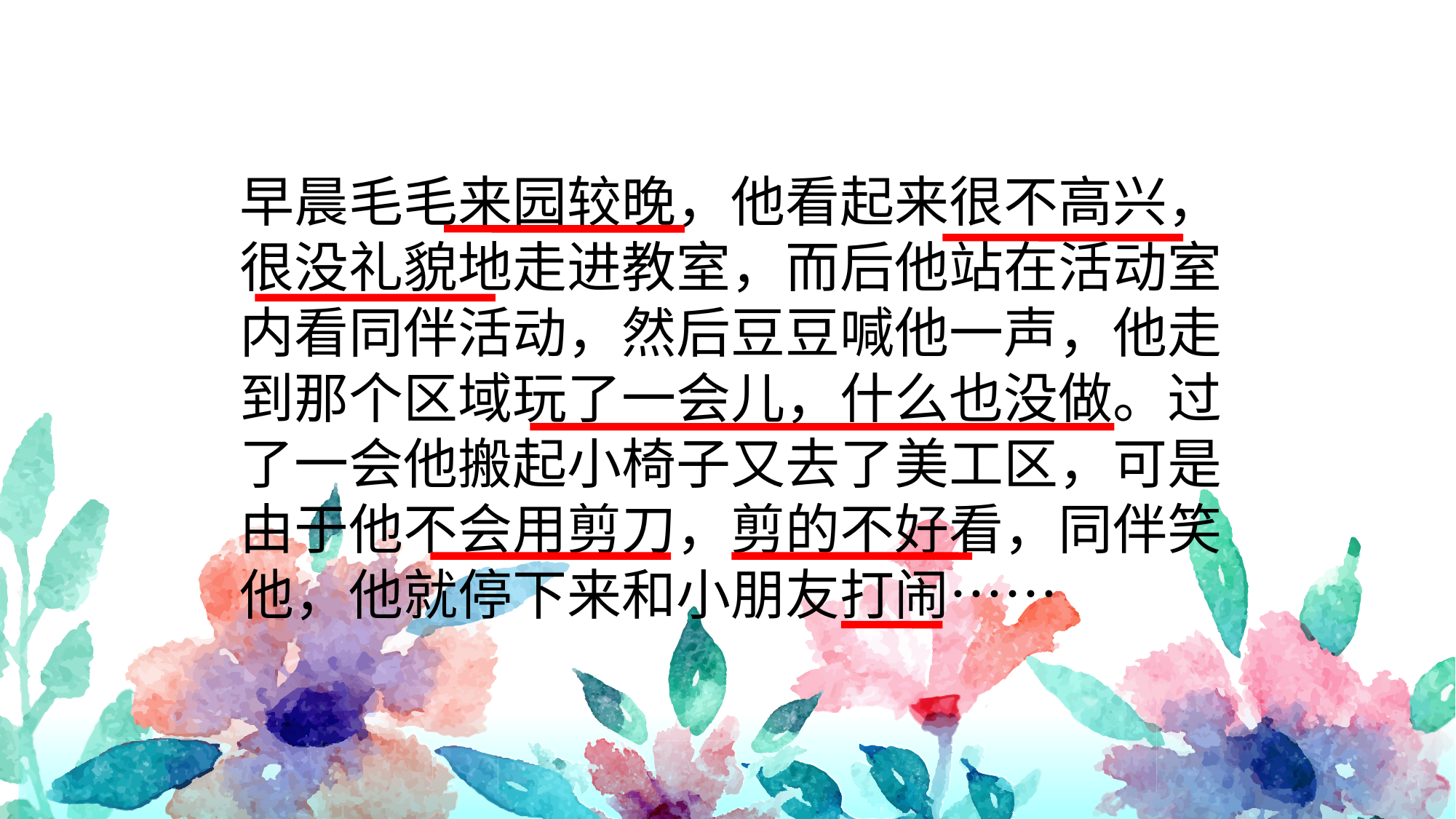

早晨毛毛来园较晚，他看起来很不高兴，很没礼貌地走进教室，而后他站在活动室内看同伴活动，然后豆豆喊他一声，他走到那个区域玩了一会儿，什么也没做。过了一会他搬起小椅子又去了美工区，可是由于他不会用剪刀，剪的不好看，同伴笑他，他就停下来和小朋友打闹……